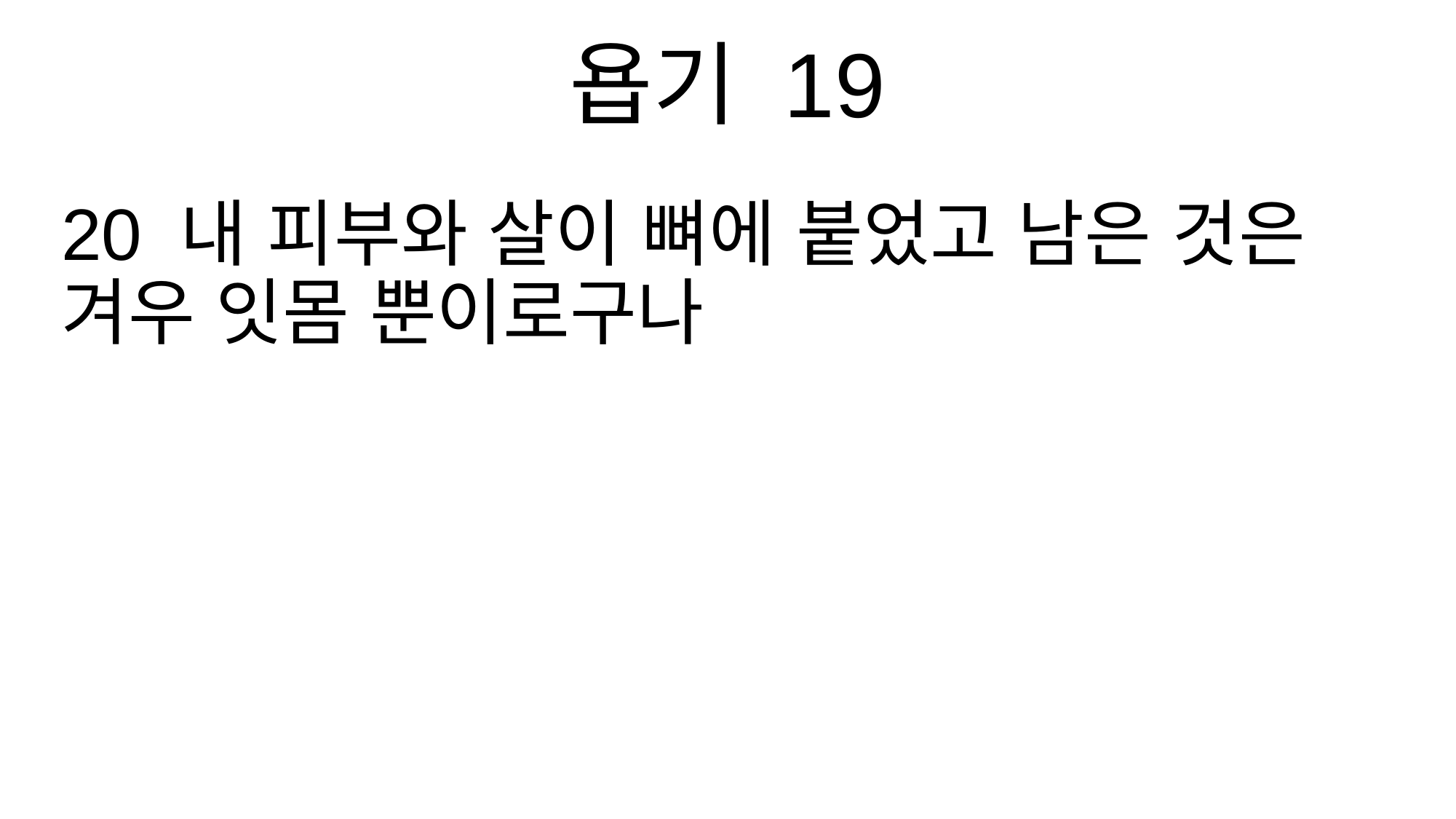

욥기 19
20 내 피부와 살이 뼈에 붙었고 남은 것은 겨우 잇몸 뿐이로구나